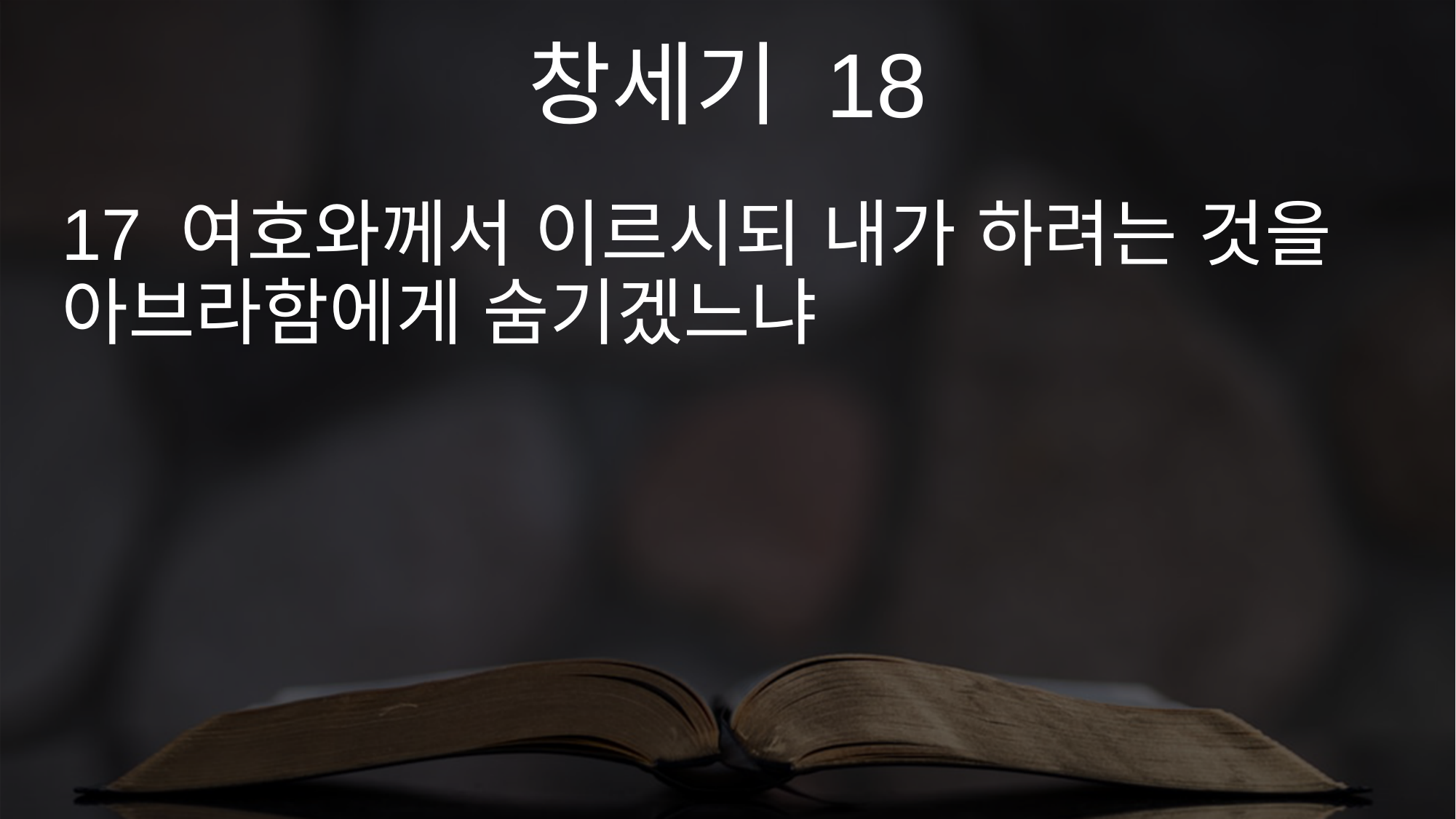

창세기 18
17 여호와께서 이르시되 내가 하려는 것을 아브라함에게 숨기겠느냐